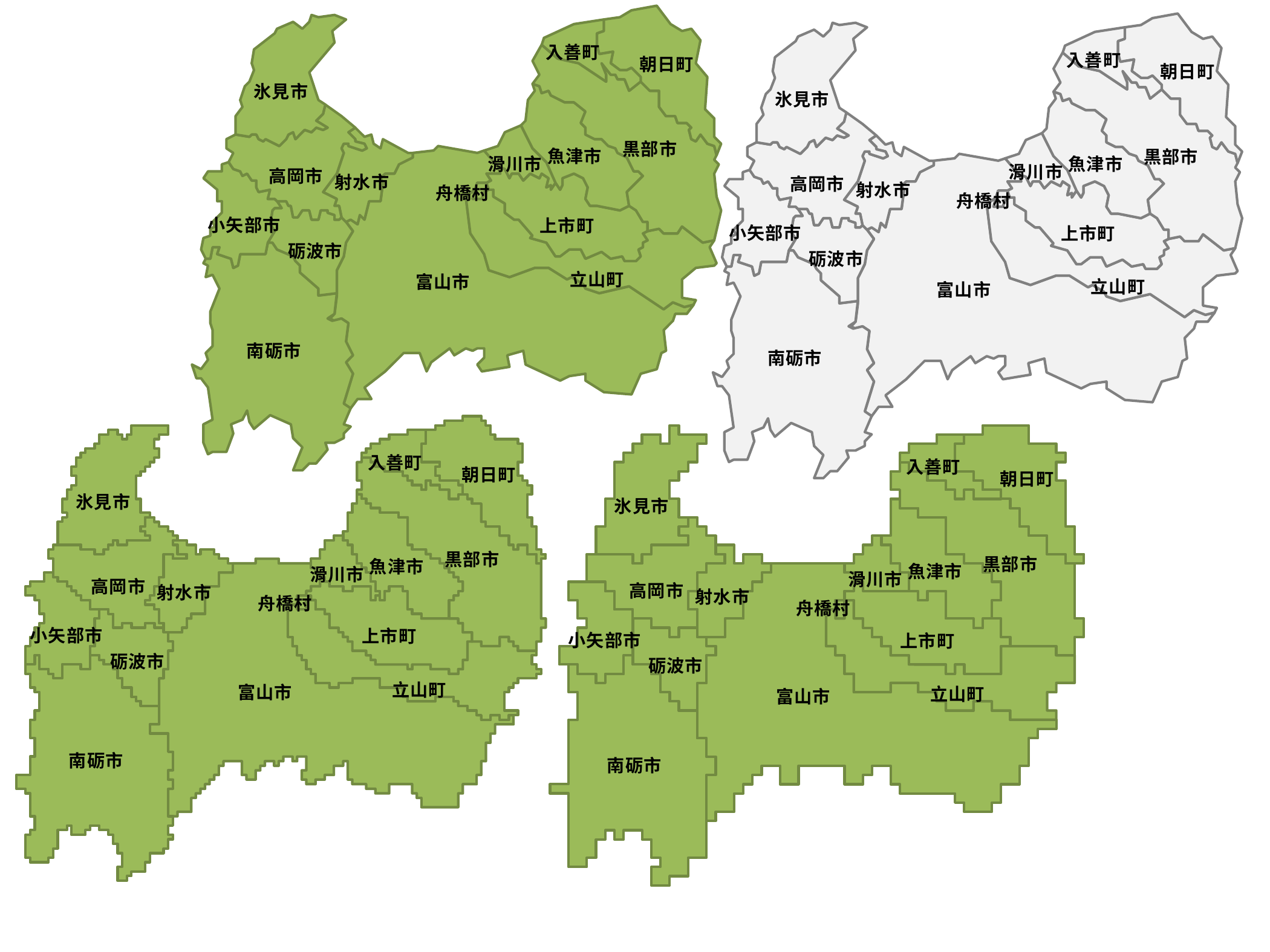

入善町
朝日町
氷見市
黒部市
魚津市
滑川市
高岡市
射水市
舟橋村
小矢部市
上市町
砺波市
立山町
富山市
南砺市
入善町
朝日町
氷見市
黒部市
魚津市
滑川市
高岡市
射水市
舟橋村
小矢部市
上市町
砺波市
立山町
富山市
南砺市

入善町
朝日町
氷見市
黒部市
魚津市
滑川市
高岡市
射水市
舟橋村
小矢部市
上市町
砺波市
立山町
富山市
南砺市
入善町
朝日町
氷見市
黒部市
魚津市
滑川市
高岡市
射水市
舟橋村
小矢部市
上市町
砺波市
立山町
富山市
南砺市